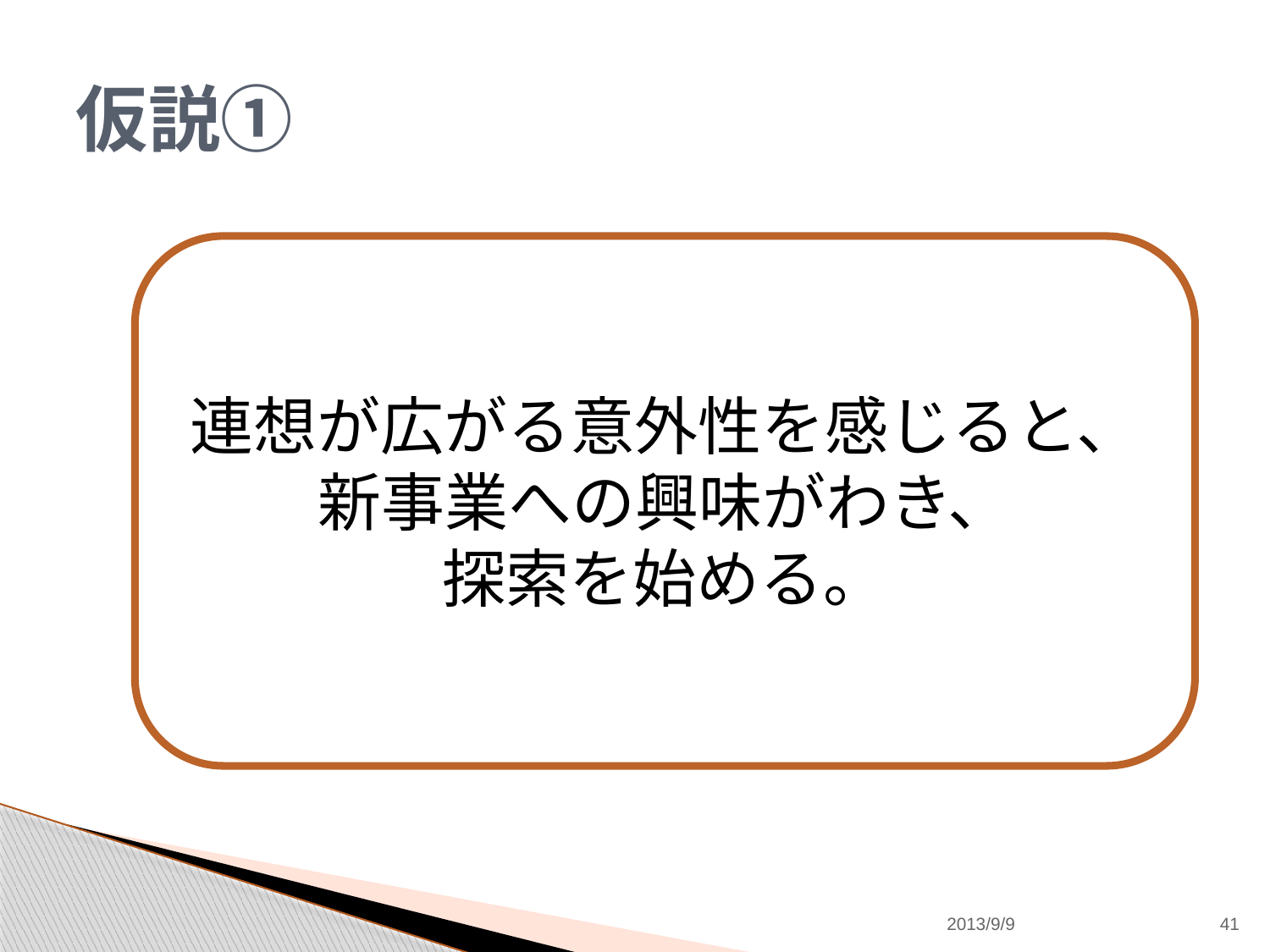

# 仮説①
連想が広がる意外性を感じると、
新事業への興味がわき、
探索を始める。
2013/9/9
41